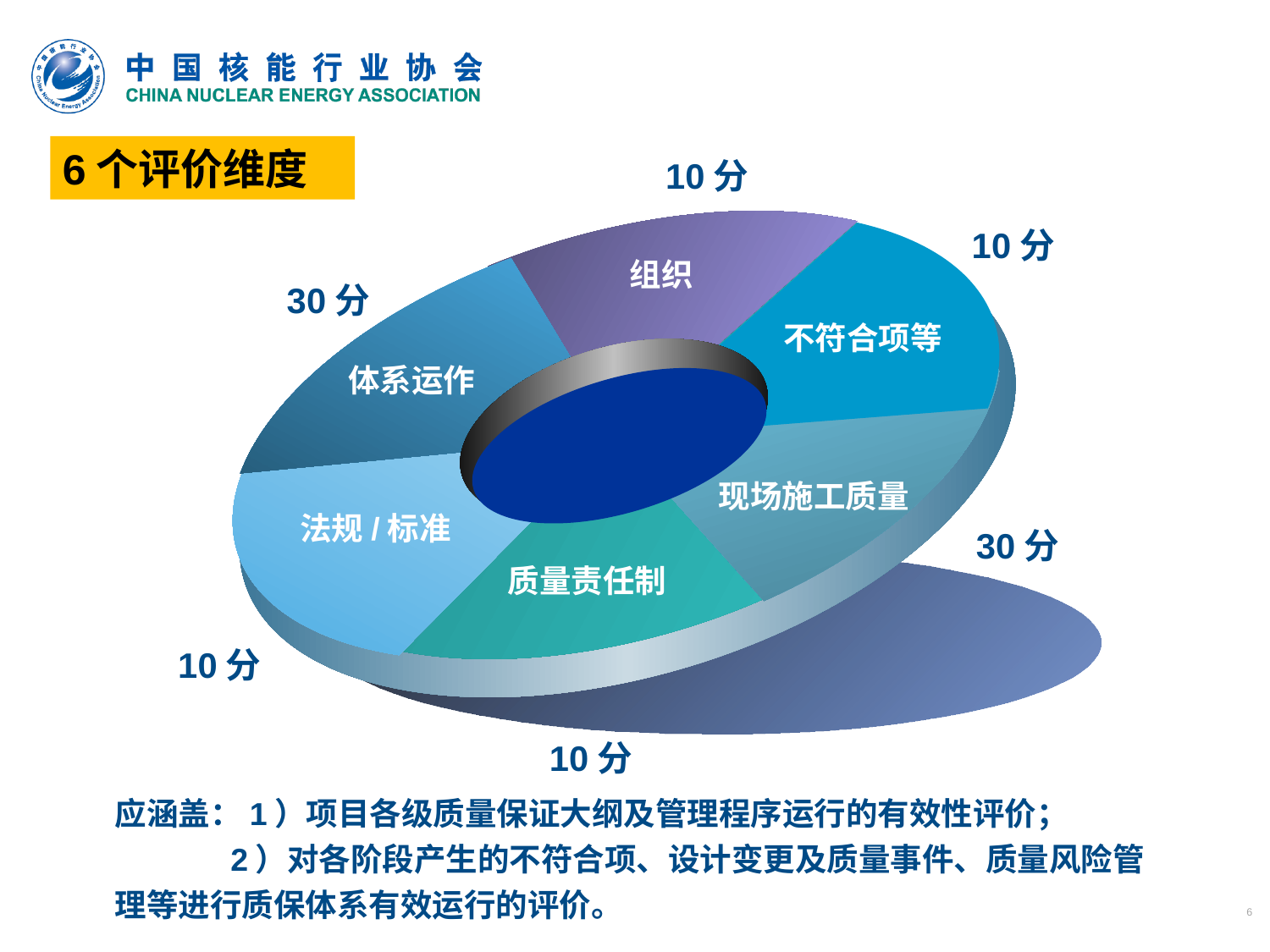

10分
6个评价维度
10分

组织
30分

不符合项等

体系运作

现场施工质量
30分
法规/标准

质量责任制
10分
10分
# 应涵盖：1）项目各级质量保证大纲及管理程序运行的有效性评价； 2）对各阶段产生的不符合项、设计变更及质量事件、质量风险管理等进行质保体系有效运行的评价。
6